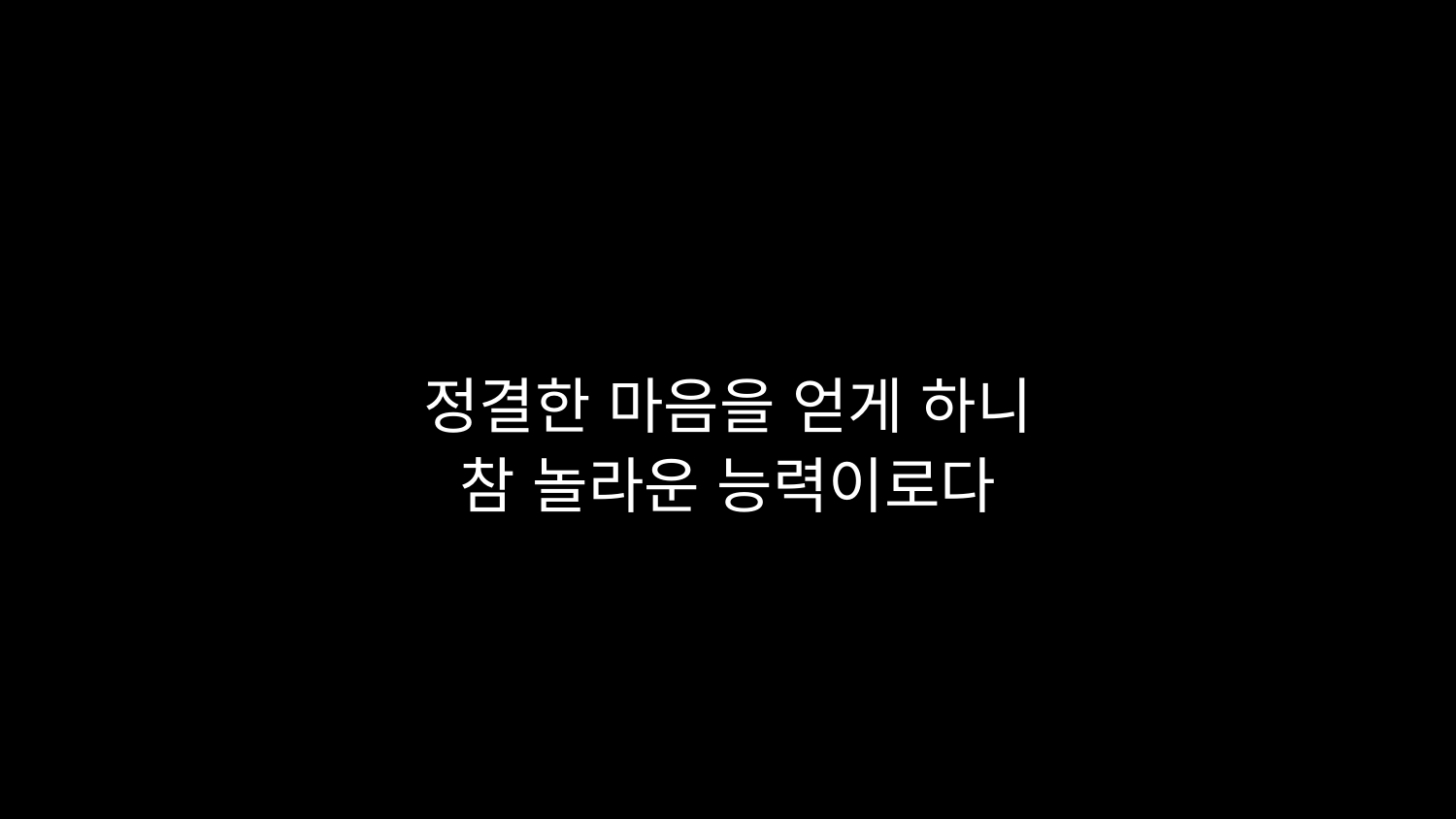

# 정결한 마음을 얻게 하니 참 놀라운 능력이로다